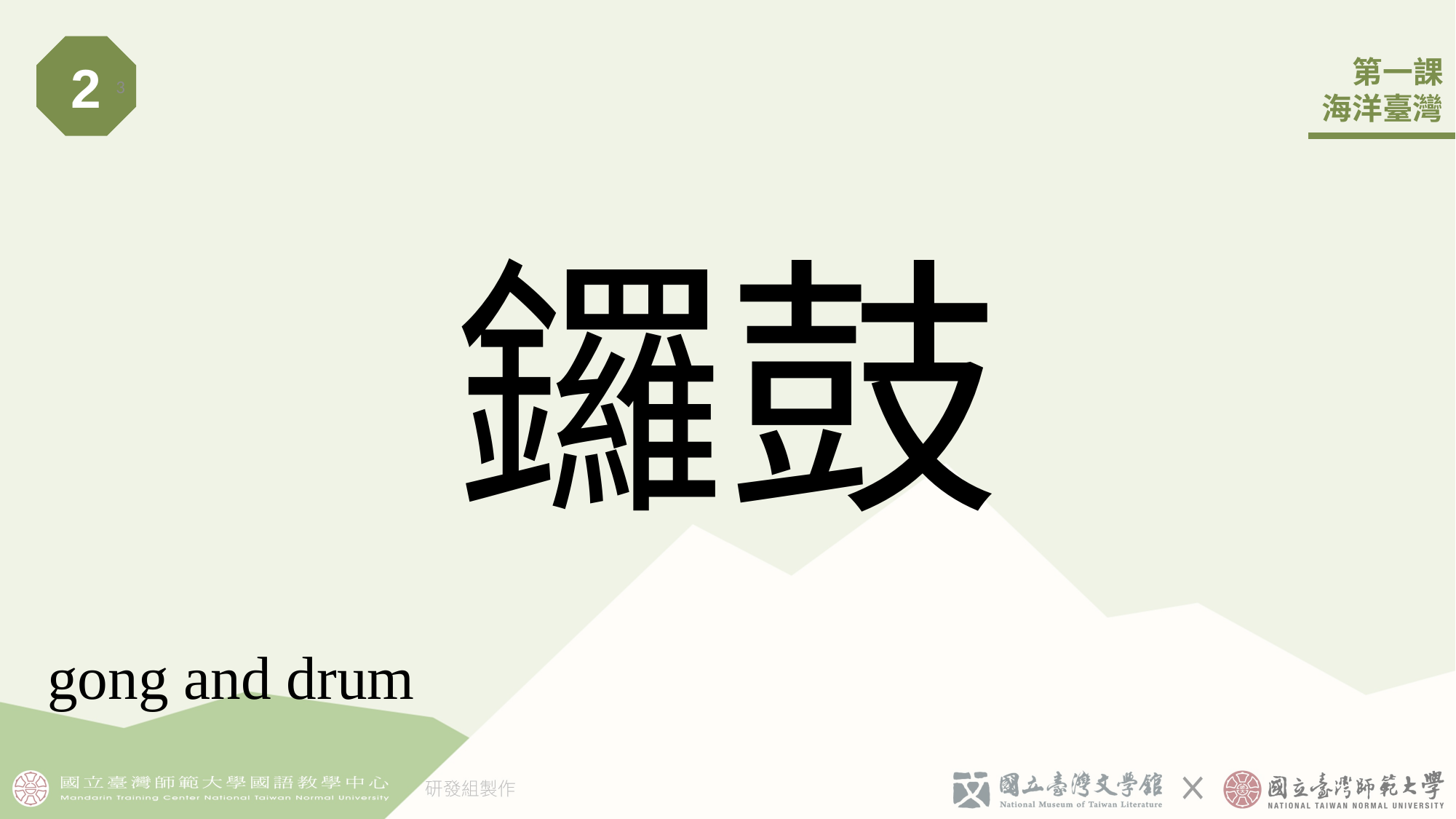

2
3
# 鑼鼓
gong and drum